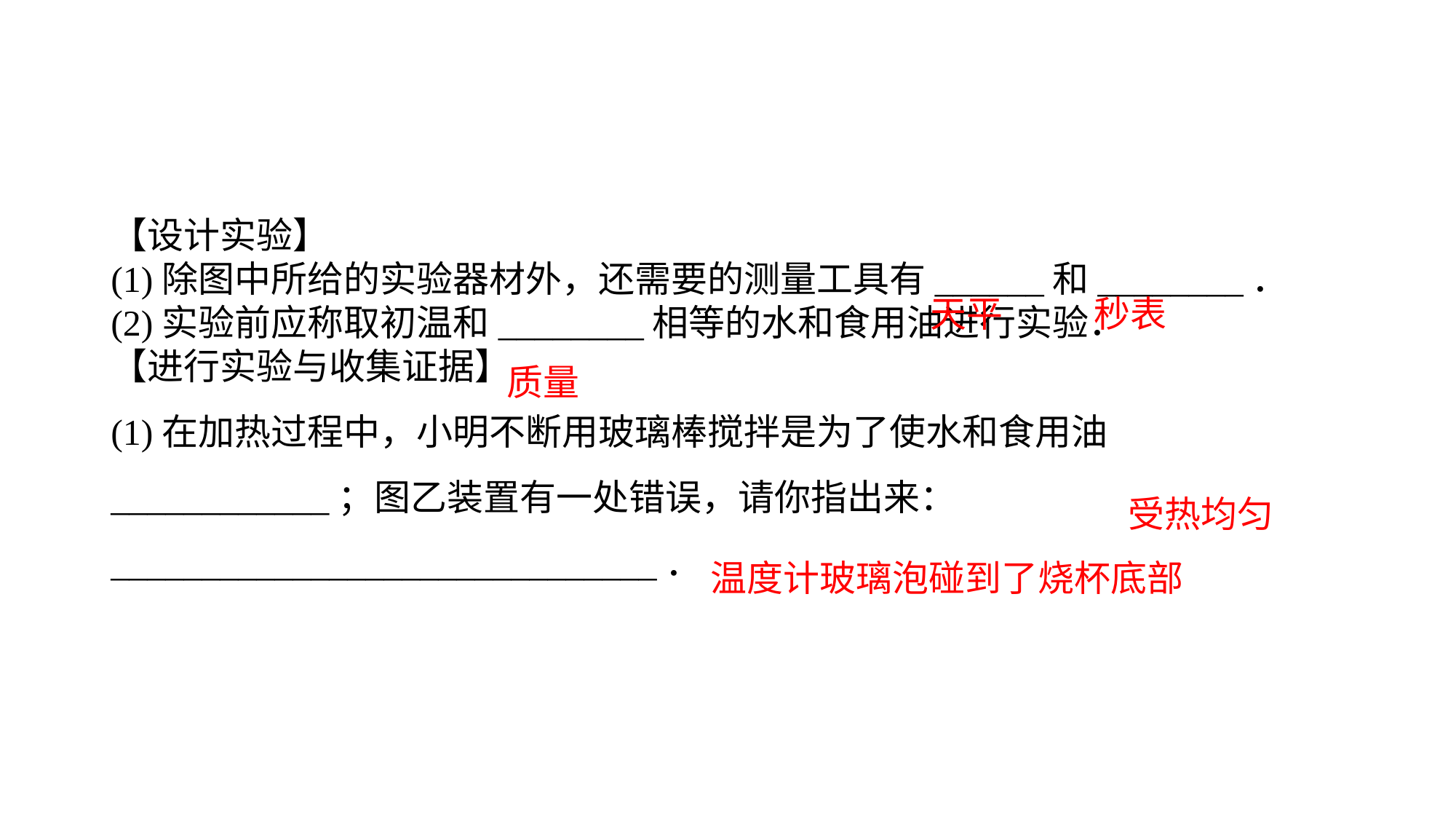

【设计实验】(1)除图中所给的实验器材外，还需要的测量工具有______和________．(2)实验前应称取初温和________相等的水和食用油进行实验．【进行实验与收集证据】(1)在加热过程中，小明不断用玻璃棒搅拌是为了使水和食用油____________；图乙装置有一处错误，请你指出来：______________________________．
天平
秒表
质量
受热均匀
温度计玻璃泡碰到了烧杯底部